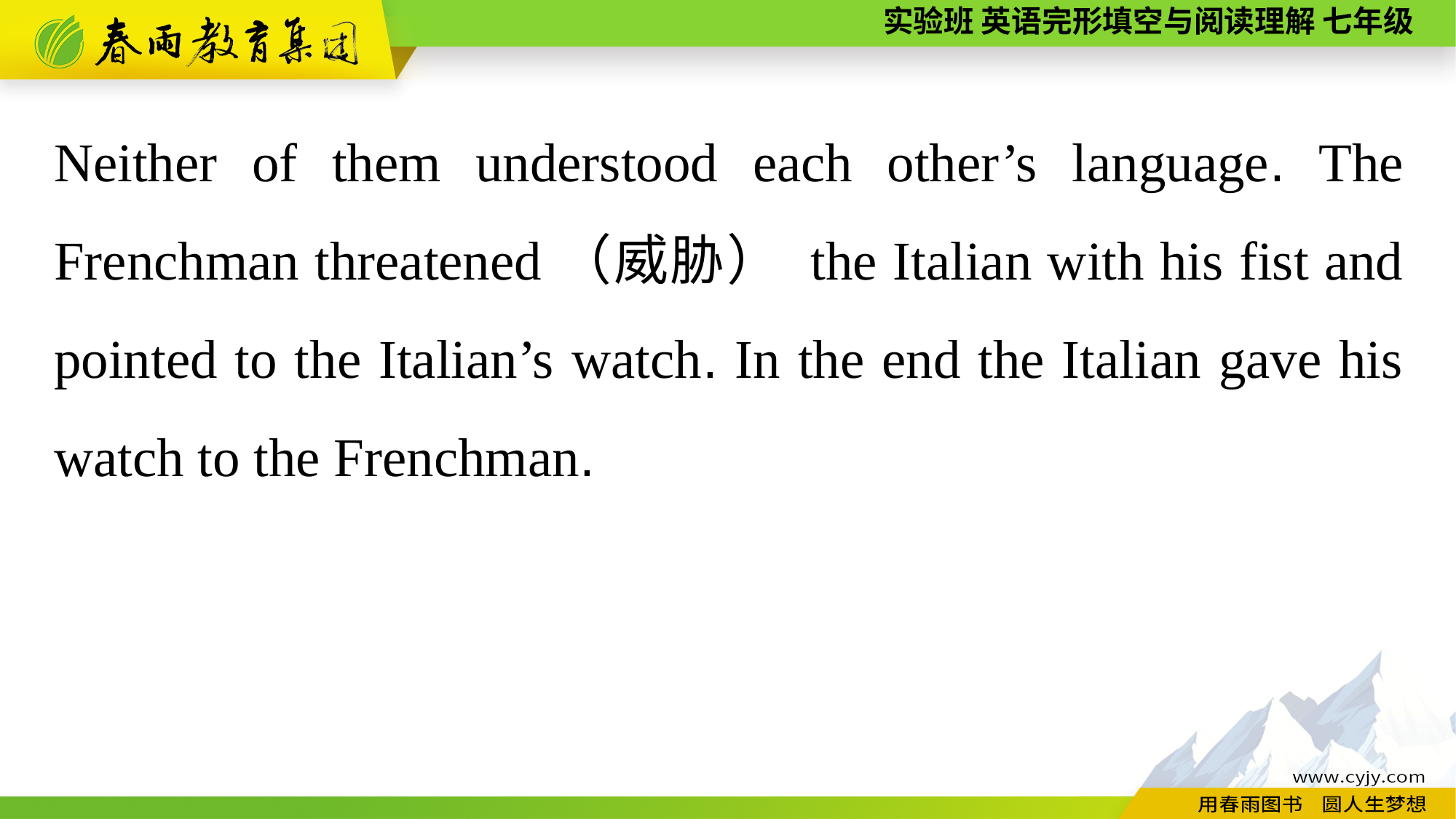

Neither of them understood each other’s language. The Frenchman threatened（威胁） the Italian with his fist and pointed to the Italian’s watch. In the end the Italian gave his watch to the Frenchman.